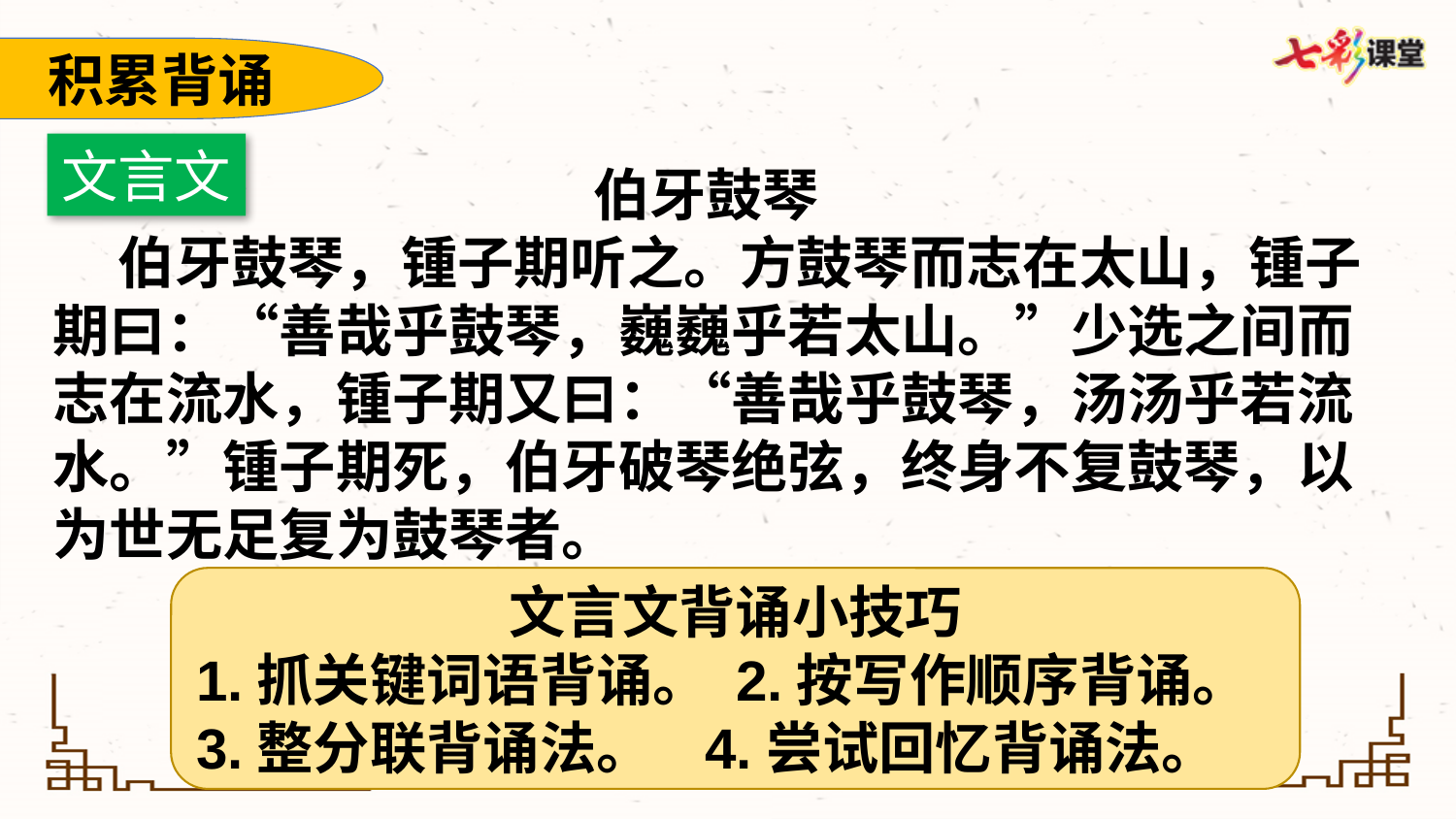

积累背诵
文言文
伯牙鼓琴
    伯牙鼓琴，锺子期听之。方鼓琴而志在太山，锺子期曰：“善哉乎鼓琴，巍巍乎若太山。”少选之间而志在流水，锺子期又曰：“善哉乎鼓琴，汤汤乎若流水。”锺子期死，伯牙破琴绝弦，终身不复鼓琴，以为世无足复为鼓琴者。
文言文背诵小技巧
1.抓关键词语背诵。 2.按写作顺序背诵。
3.整分联背诵法。   4.尝试回忆背诵法。